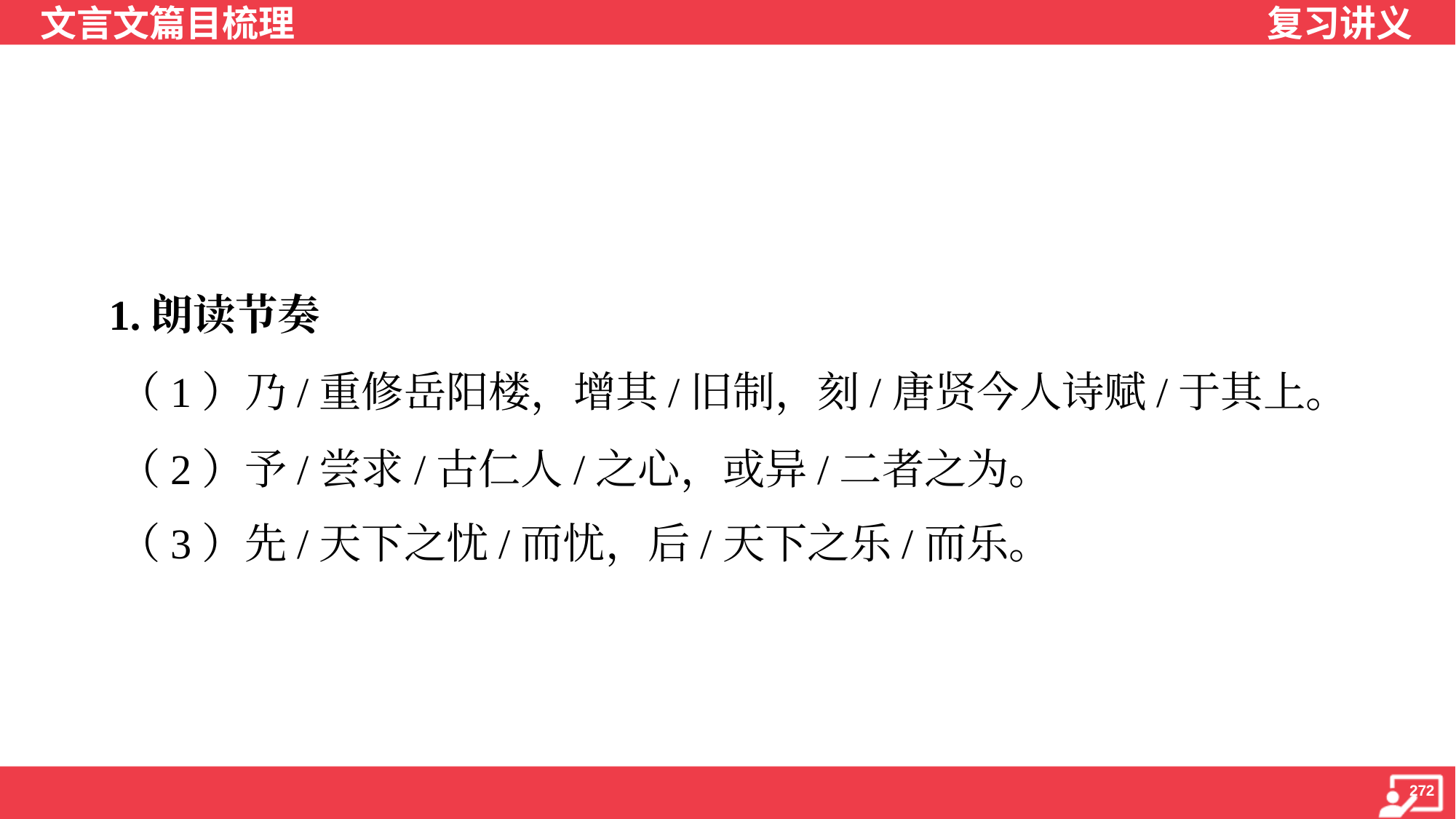

1.朗读节奏
    （1）乃/重修岳阳楼，增其/旧制，刻/唐贤今人诗赋/于其上。
    （2）予/尝求/古仁人/之心，或异/二者之为。
    （3）先/天下之忧/而忧，后/天下之乐/而乐。